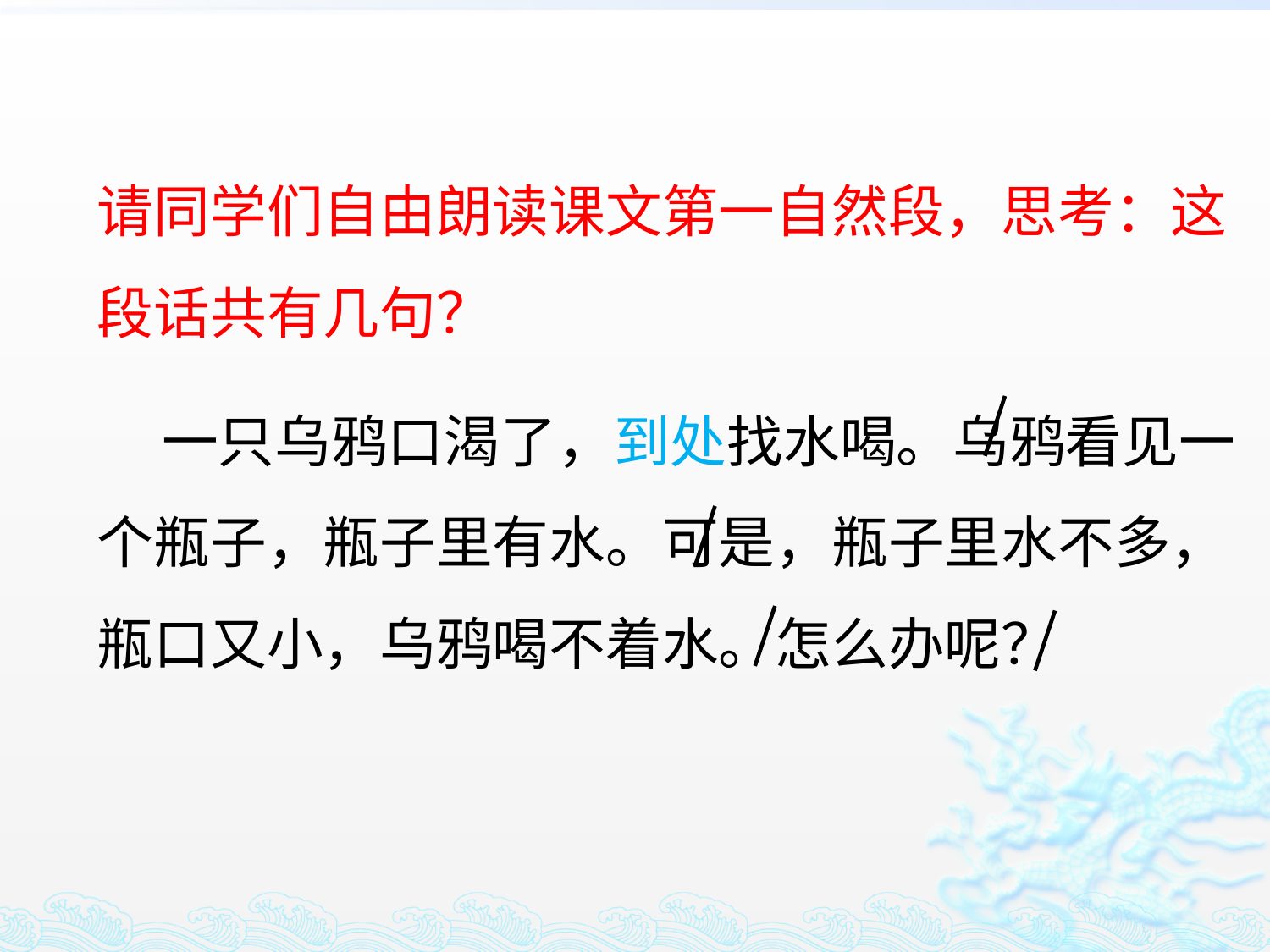

请同学们自由朗读课文第一自然段，思考：这段话共有几句？
    一只乌鸦口渴了，到处找水喝。乌鸦看见一个瓶子，瓶子里有水。可是，瓶子里水不多，瓶口又小，乌鸦喝不着水。怎么办呢？